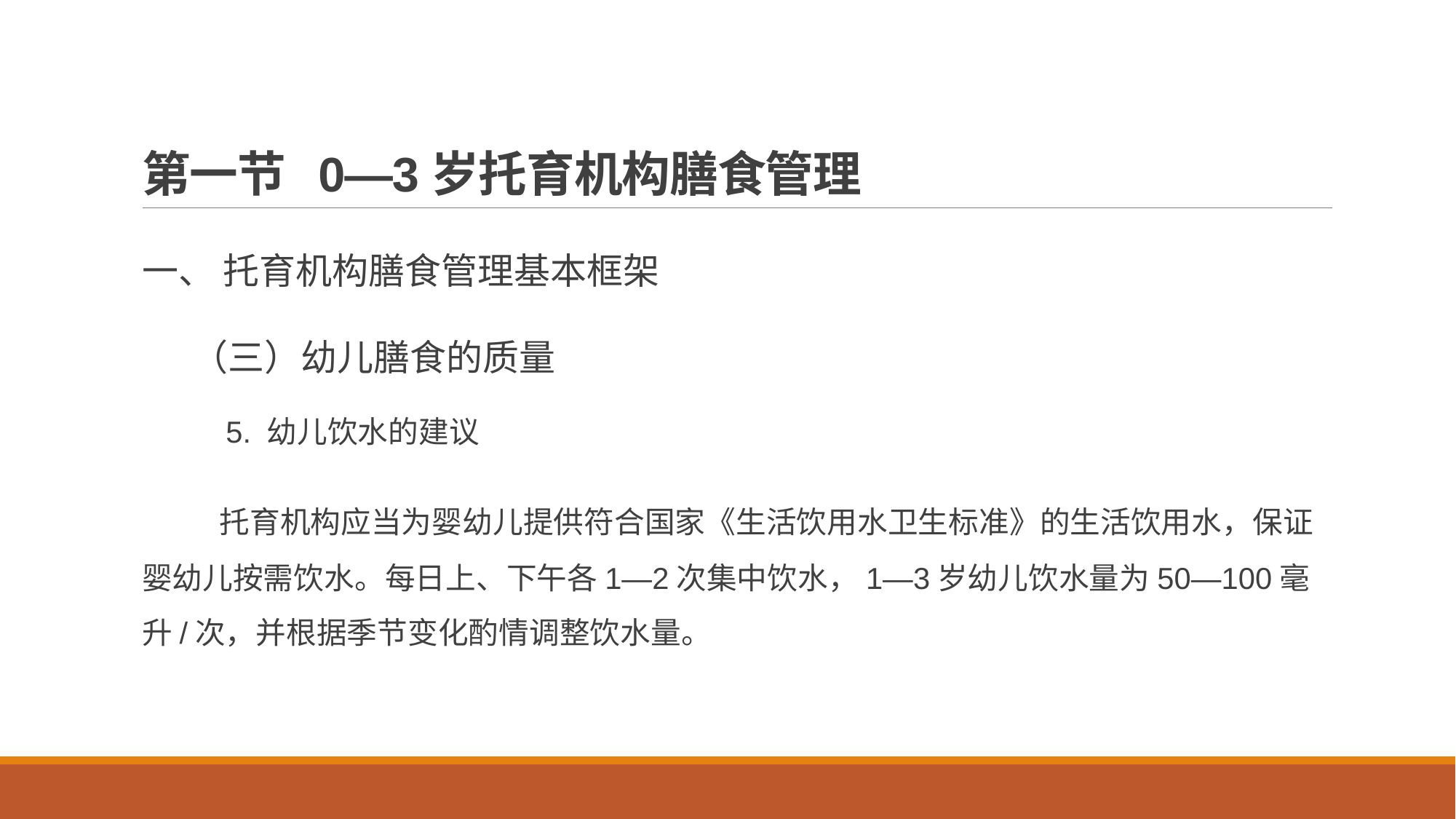

# 第一节  0—3岁托育机构膳食管理
一、 托育机构膳食管理基本框架
     （三）幼儿膳食的质量
       5. 幼儿饮水的建议
        托育机构应当为婴幼儿提供符合国家《生活饮用水卫生标准》的生活饮用水，保证婴幼儿按需饮水。每日上、下午各1—2次集中饮水，1—3岁幼儿饮水量为50—100毫升/次，并根据季节变化酌情调整饮水量。